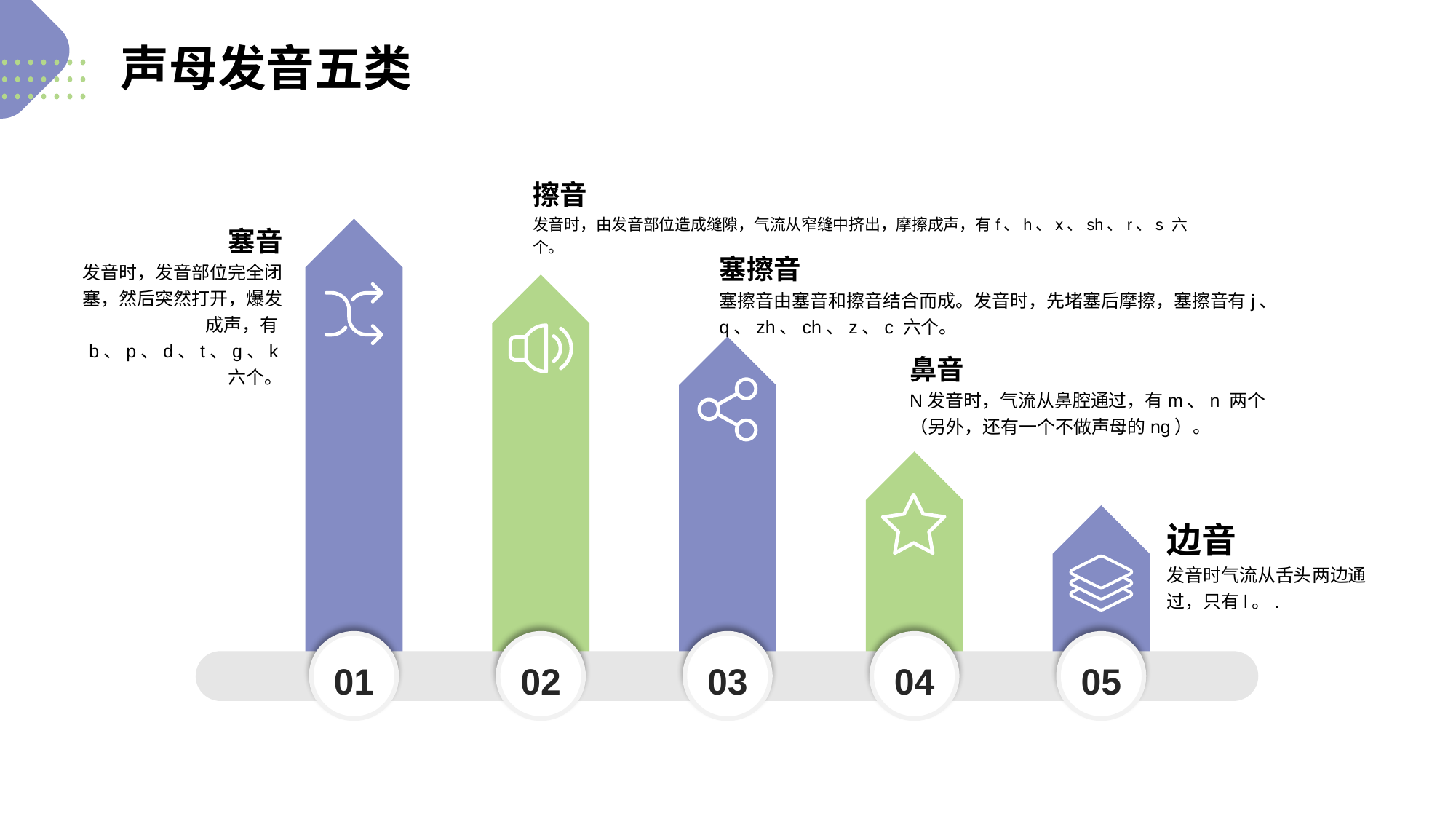

声母发音五类

擦音
发音时，由发音部位造成缝隙，气流从窄缝中挤出，摩擦成声，有f、h、x、sh、r、s 六个。
塞音
发音时，发音部位完全闭塞，然后突然打开，爆发成声，有b、p、d、t、ɡ、k六个。

塞擦音
塞擦音由塞音和擦音结合而成。发音时，先堵塞后摩擦，塞擦音有j、q、zh、ch、z、c 六个。

鼻音
N发音时，气流从鼻腔通过，有m、n 两个（另外，还有一个不做声母的nɡ）。

边音
发音时气流从舌头两边通过，只有l。.

03
01
02
04
05